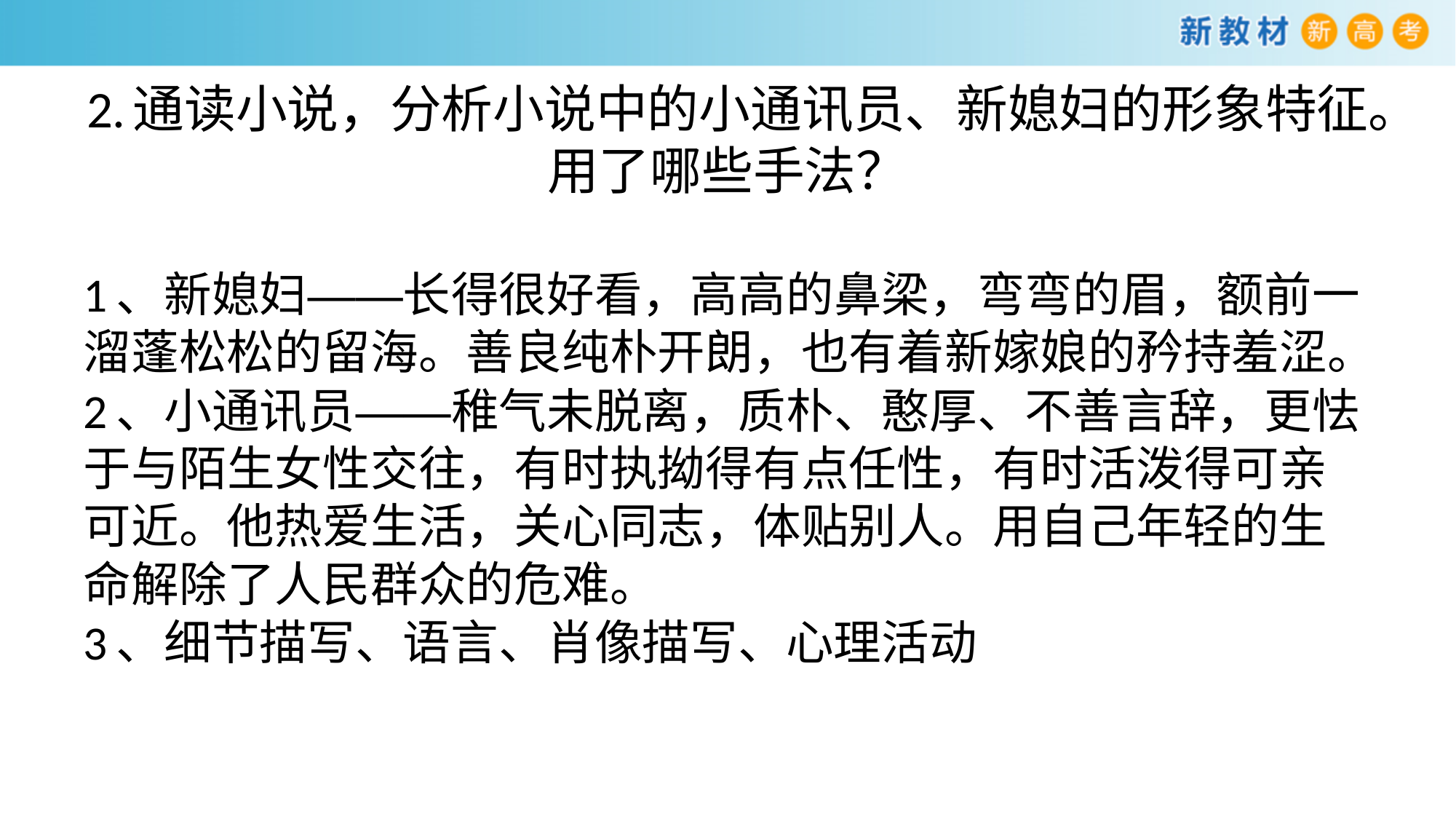

# 2.通读小说，分析小说中的小通讯员、新媳妇的形象特征。用了哪些手法？
1、新媳妇——长得很好看，高高的鼻梁，弯弯的眉，额前一溜蓬松松的留海。善良纯朴开朗，也有着新嫁娘的矜持羞涩。
2、小通讯员——稚气未脱离，质朴、憨厚、不善言辞，更怯于与陌生女性交往，有时执拗得有点任性，有时活泼得可亲可近。他热爱生活，关心同志，体贴别人。用自己年轻的生命解除了人民群众的危难。
3、细节描写、语言、肖像描写、心理活动